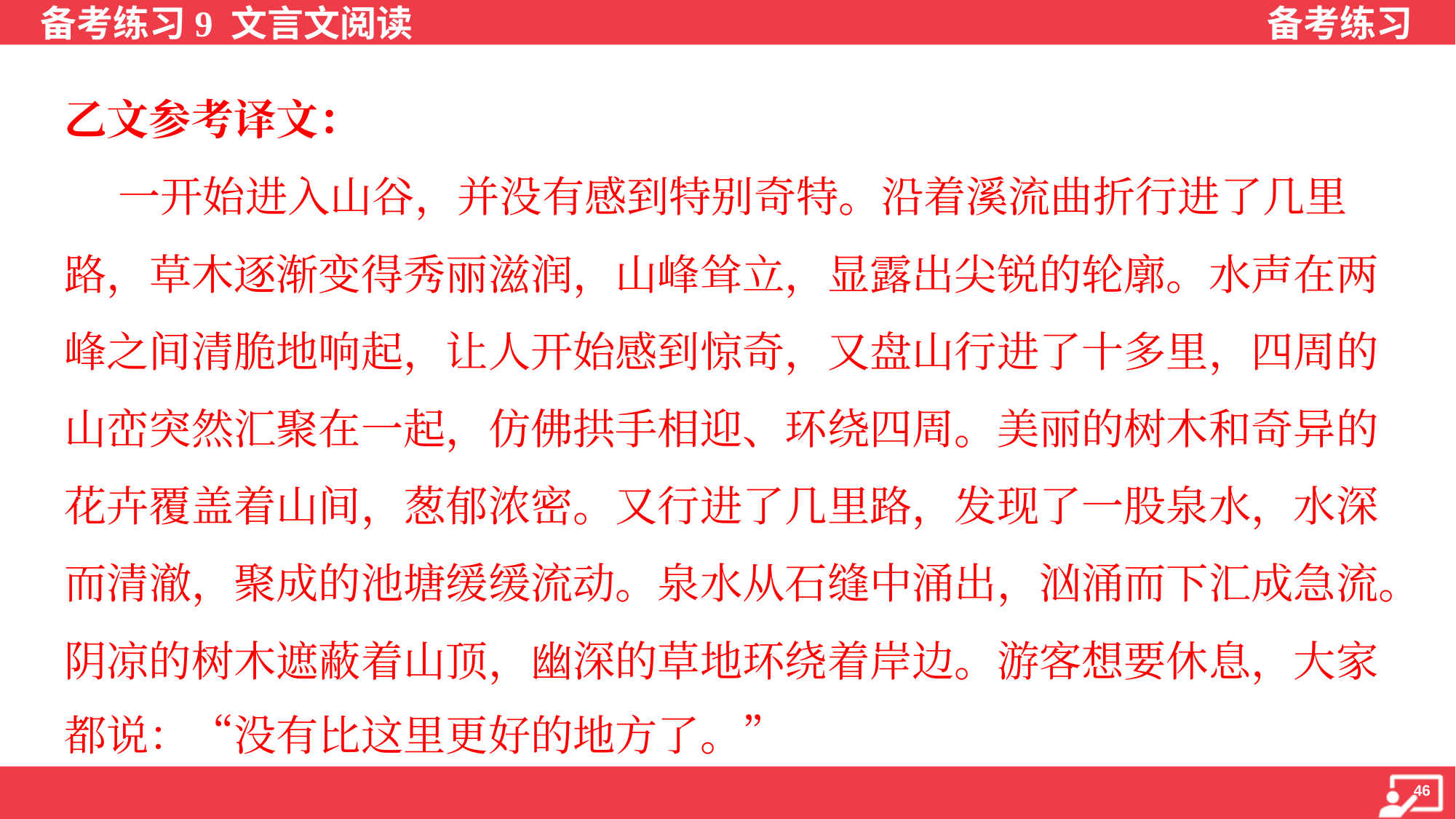

乙文参考译文：
    一开始进入山谷，并没有感到特别奇特。沿着溪流曲折行进了几里
路，草木逐渐变得秀丽滋润，山峰耸立，显露出尖锐的轮廓。水声在两
峰之间清脆地响起，让人开始感到惊奇，又盘山行进了十多里，四周的
山峦突然汇聚在一起，仿佛拱手相迎、环绕四周。美丽的树木和奇异的
花卉覆盖着山间，葱郁浓密。又行进了几里路，发现了一股泉水，水深
而清澈，聚成的池塘缓缓流动。泉水从石缝中涌出，汹涌而下汇成急流。
阴凉的树木遮蔽着山顶，幽深的草地环绕着岸边。游客想要休息，大家
都说：“没有比这里更好的地方了。”